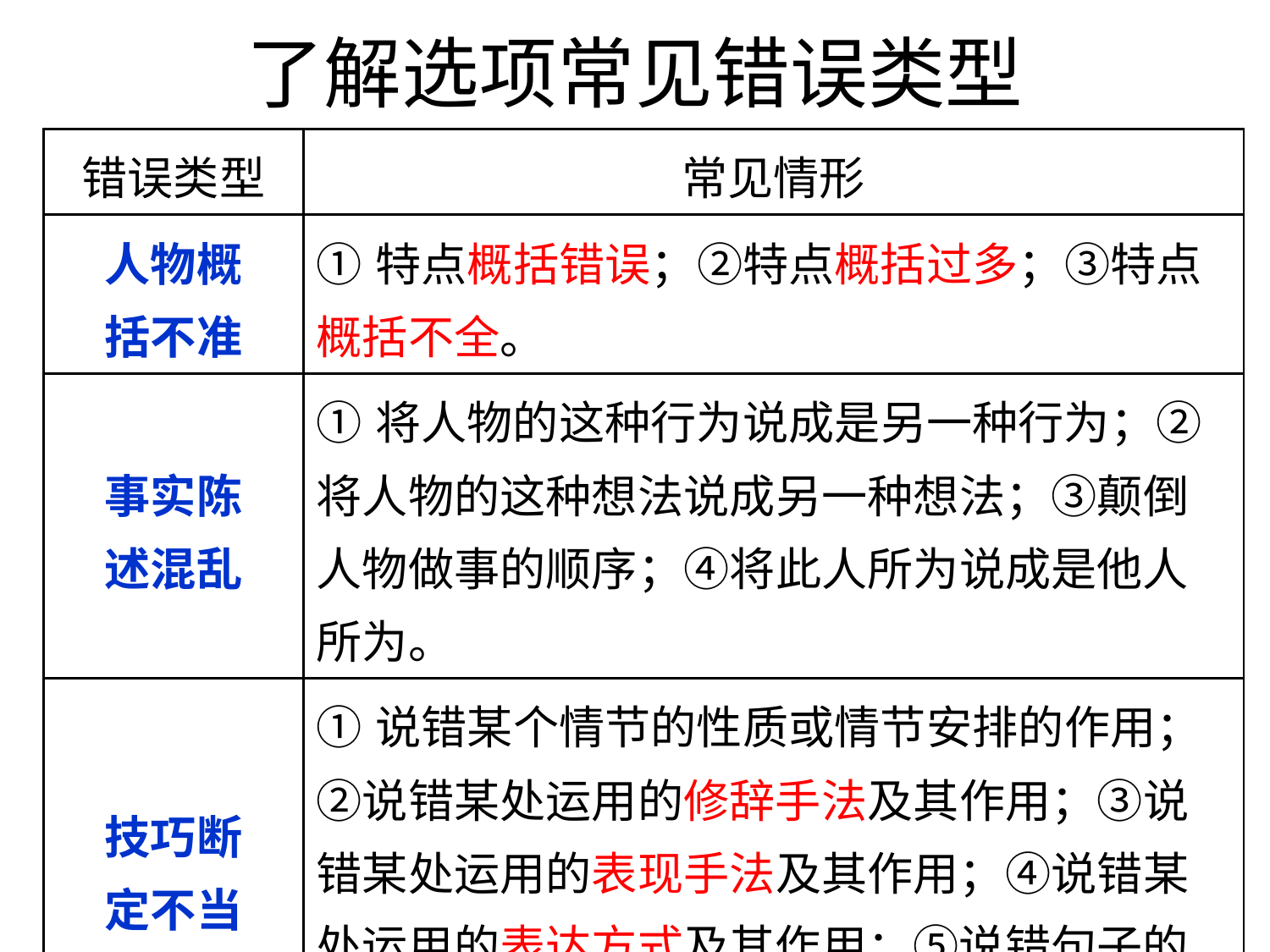

# 了解选项常见错误类型
| 错误类型 | 常见情形 |
| --- | --- |
| 人物概 括不准 | ①特点概括错误；②特点概括过多；③特点概括不全。 |
| 事实陈 述混乱 | ①将人物的这种行为说成是另一种行为；②将人物的这种想法说成另一种想法；③颠倒人物做事的顺序；④将此人所为说成是他人所为。 |
| 技巧断 定不当 | ①说错某个情节的性质或情节安排的作用； ②说错某处运用的修辞手法及其作用；③说错某处运用的表现手法及其作用；④说错某处运用的表达方式及其作用；⑤说错句子的含意、风格和表达作用。 |